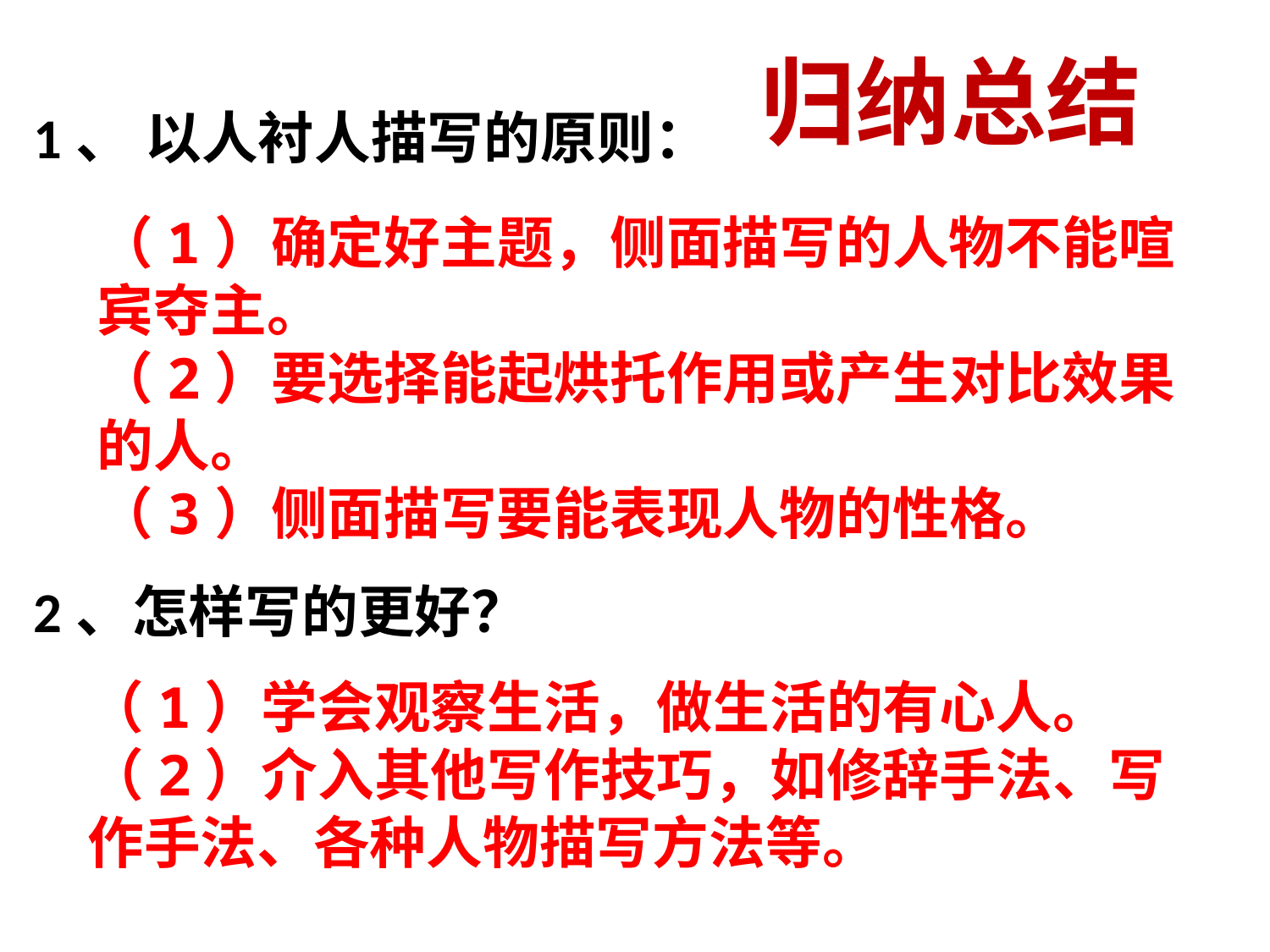

归纳总结
1、 以人衬人描写的原则：

2、怎样写的更好？

（1）确定好主题，侧面描写的人物不能喧宾夺主。
（2）要选择能起烘托作用或产生对比效果的人。
（3）侧面描写要能表现人物的性格。

（1）学会观察生活，做生活的有心人。
（2）介入其他写作技巧，如修辞手法、写作手法、各种人物描写方法等。